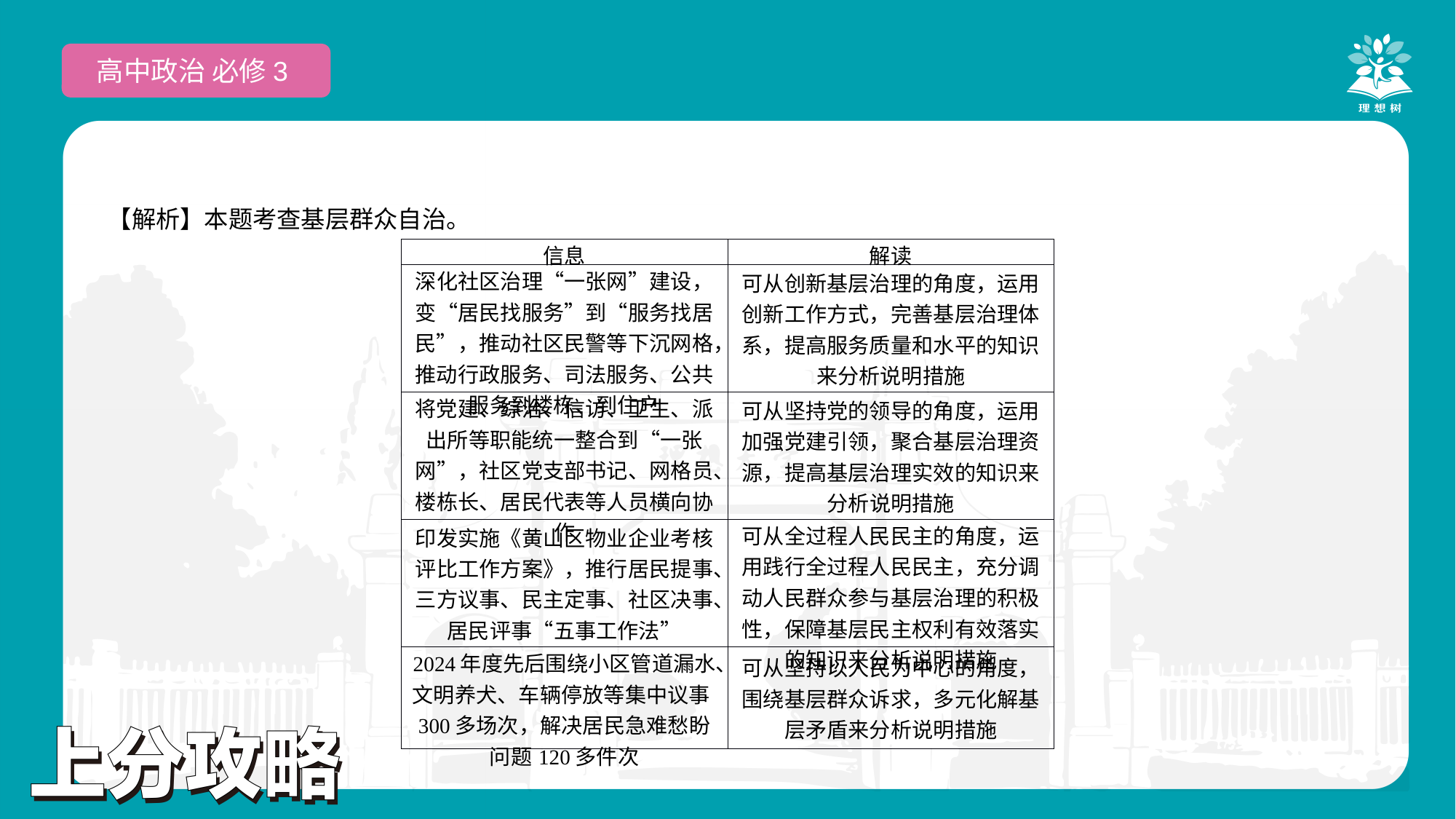

高中政治 必修3
【解析】本题考查基层群众自治。
| 信息 | 解读 |
| --- | --- |
| 深化社区治理“一张网”建设，变“居民找服务”到“服务找居民”，推动社区民警等下沉网格，推动行政服务、司法服务、公共服务到楼栋、到住户 | 可从创新基层治理的角度，运用创新工作方式，完善基层治理体系，提高服务质量和水平的知识来分析说明措施 |
| 将党建、综治、信访、卫生、派出所等职能统一整合到“一张网”，社区党支部书记、网格员、楼栋长、居民代表等人员横向协作 | 可从坚持党的领导的角度，运用加强党建引领，聚合基层治理资源，提高基层治理实效的知识来分析说明措施 |
| 印发实施《黄山区物业企业考核评比工作方案》，推行居民提事、三方议事、民主定事、社区决事、居民评事“五事工作法” | 可从全过程人民民主的角度，运用践行全过程人民民主，充分调动人民群众参与基层治理的积极性，保障基层民主权利有效落实的知识来分析说明措施 |
| 2024年度先后围绕小区管道漏水、文明养犬、车辆停放等集中议事300多场次，解决居民急难愁盼问题120多件次 | 可从坚持以人民为中心的角度，围绕基层群众诉求，多元化解基层矛盾来分析说明措施 |